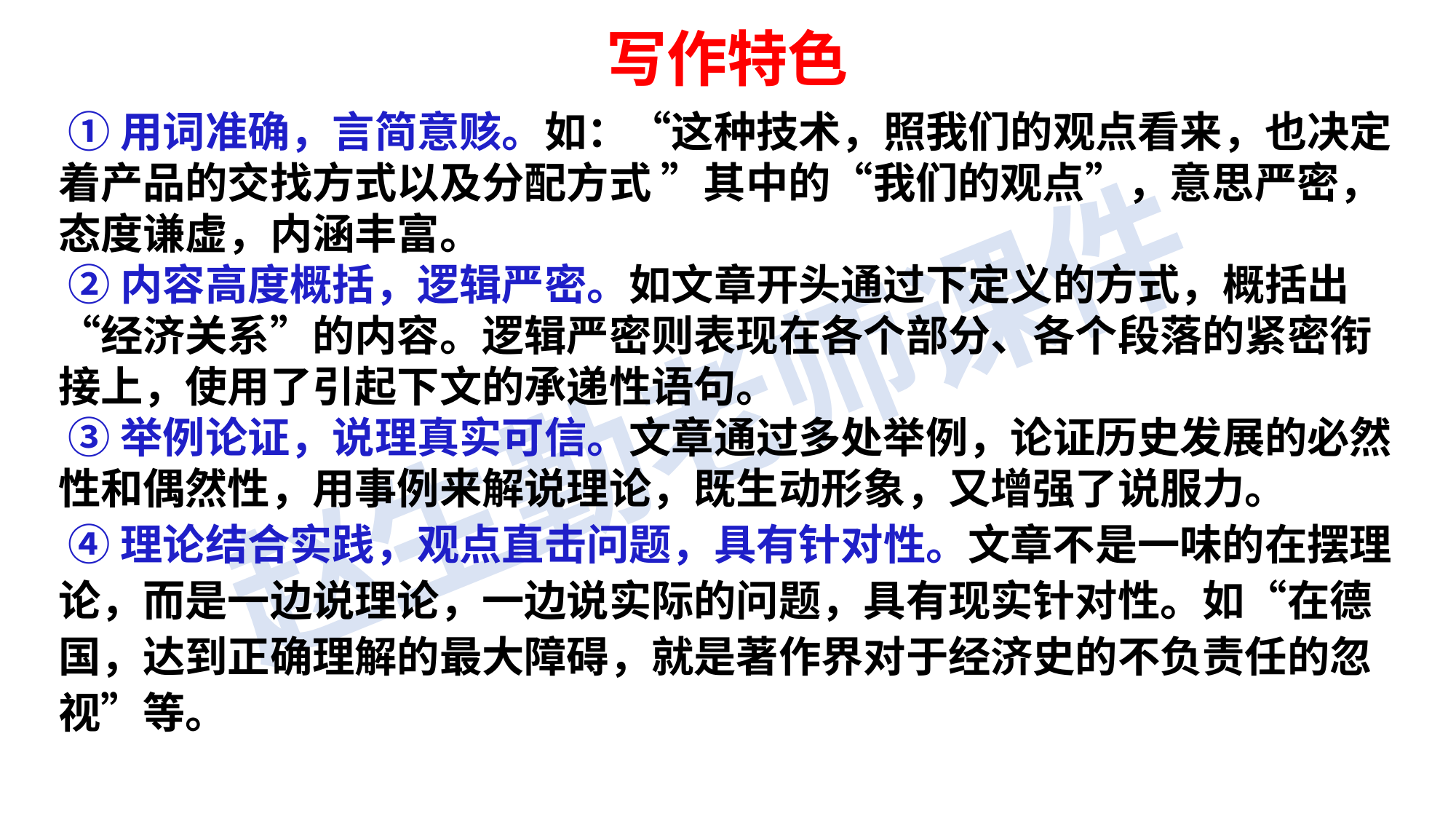

写作特色
 ①用词准确，言简意赅。如：“这种技术，照我们的观点看来，也决定着产品的交找方式以及分配方式 ”其中的“我们的观点”，意思严密，态度谦虚，内涵丰富。   ②内容高度概括，逻辑严密。如文章开头通过下定义的方式，概括出“经济关系”的内容。逻辑严密则表现在各个部分、各个段落的紧密衔接上，使用了引起下文的承递性语句。  ③举例论证，说理真实可信。文章通过多处举例，论证历史发展的必然性和偶然性，用事例来解说理论，既生动形象，又增强了说服力。  ④理论结合实践，观点直击问题，具有针对性。文章不是一味的在摆理论，而是一边说理论，一边说实际的问题，具有现实针对性。如“在德国，达到正确理解的最大障碍，就是著作界对于经济史的不负责任的忽视”等。